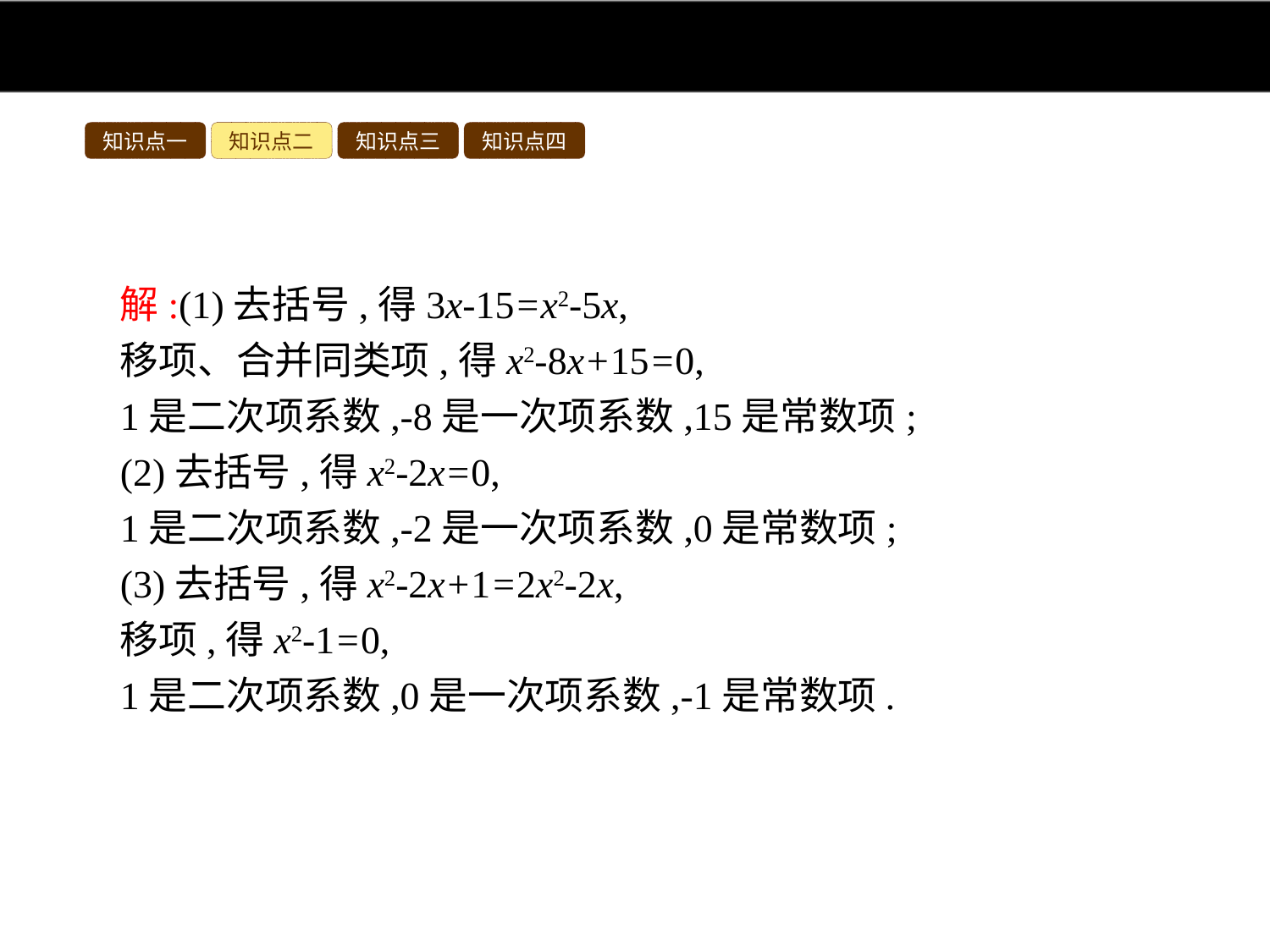

知识点一
知识点二
知识点三
知识点四
解:(1)去括号,得3x-15=x2-5x,
移项、合并同类项,得x2-8x+15=0,
1是二次项系数,-8是一次项系数,15是常数项;
(2)去括号,得x2-2x=0,
1是二次项系数,-2是一次项系数,0是常数项;
(3)去括号,得x2-2x+1=2x2-2x,
移项,得x2-1=0,
1是二次项系数,0是一次项系数,-1是常数项.